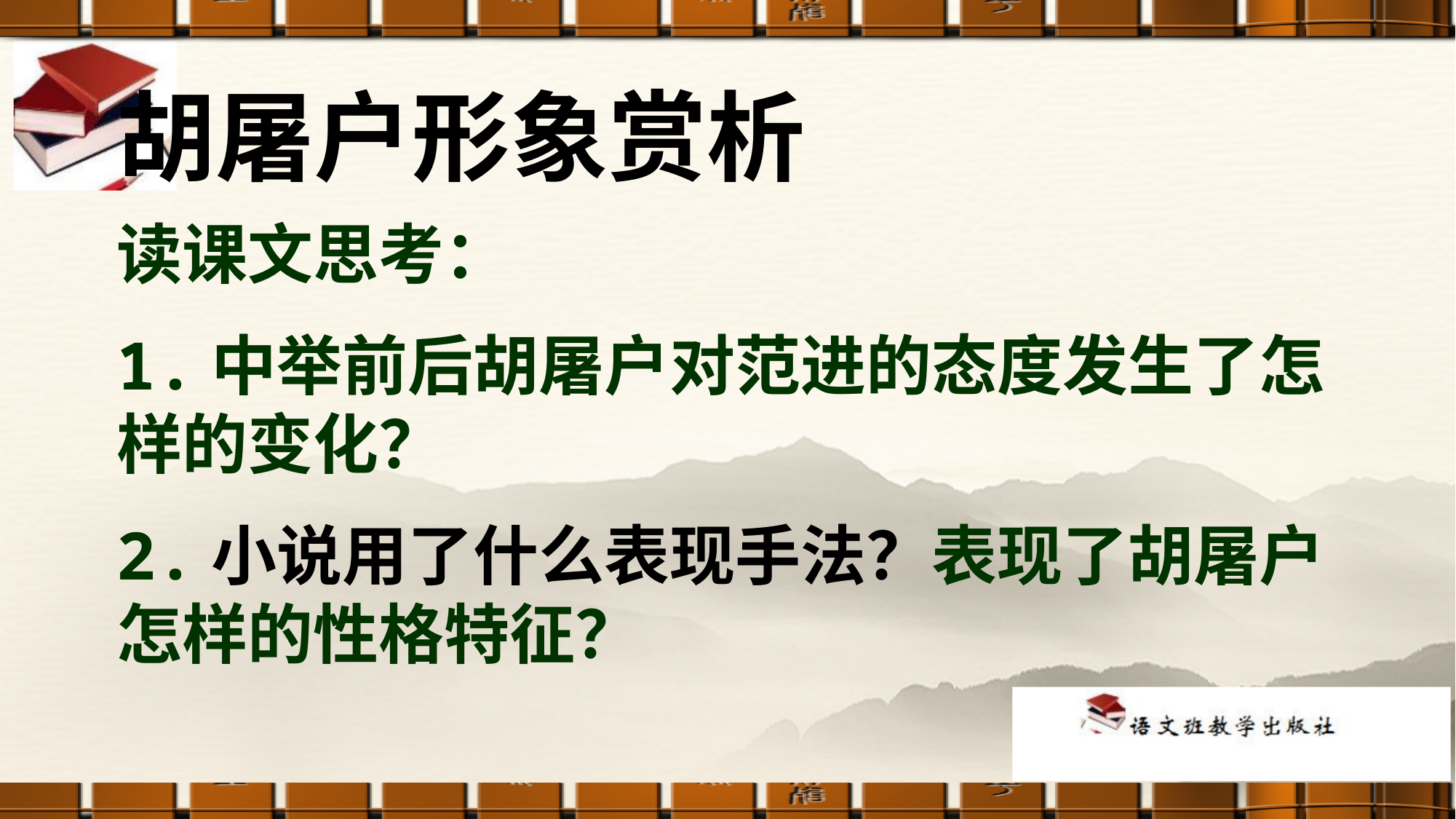

胡屠户形象赏析
读课文思考：
1.中举前后胡屠户对范进的态度发生了怎样的变化？
2.小说用了什么表现手法？表现了胡屠户怎样的性格特征？